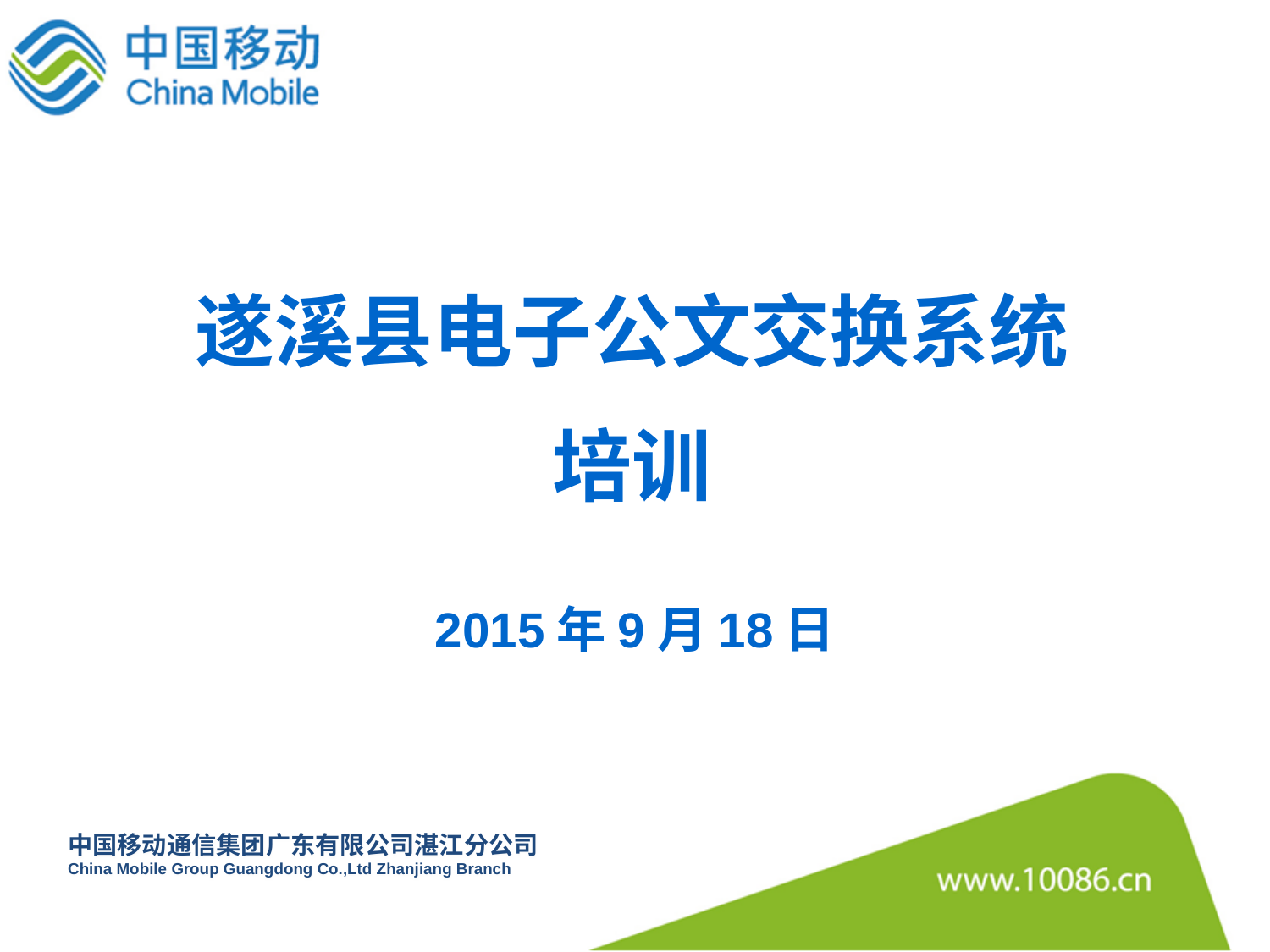

遂溪县电子公文交换系统
培训
2015年9月18日
中国移动通信集团广东有限公司湛江分公司
China Mobile Group Guangdong Co.,Ltd Zhanjiang Branch